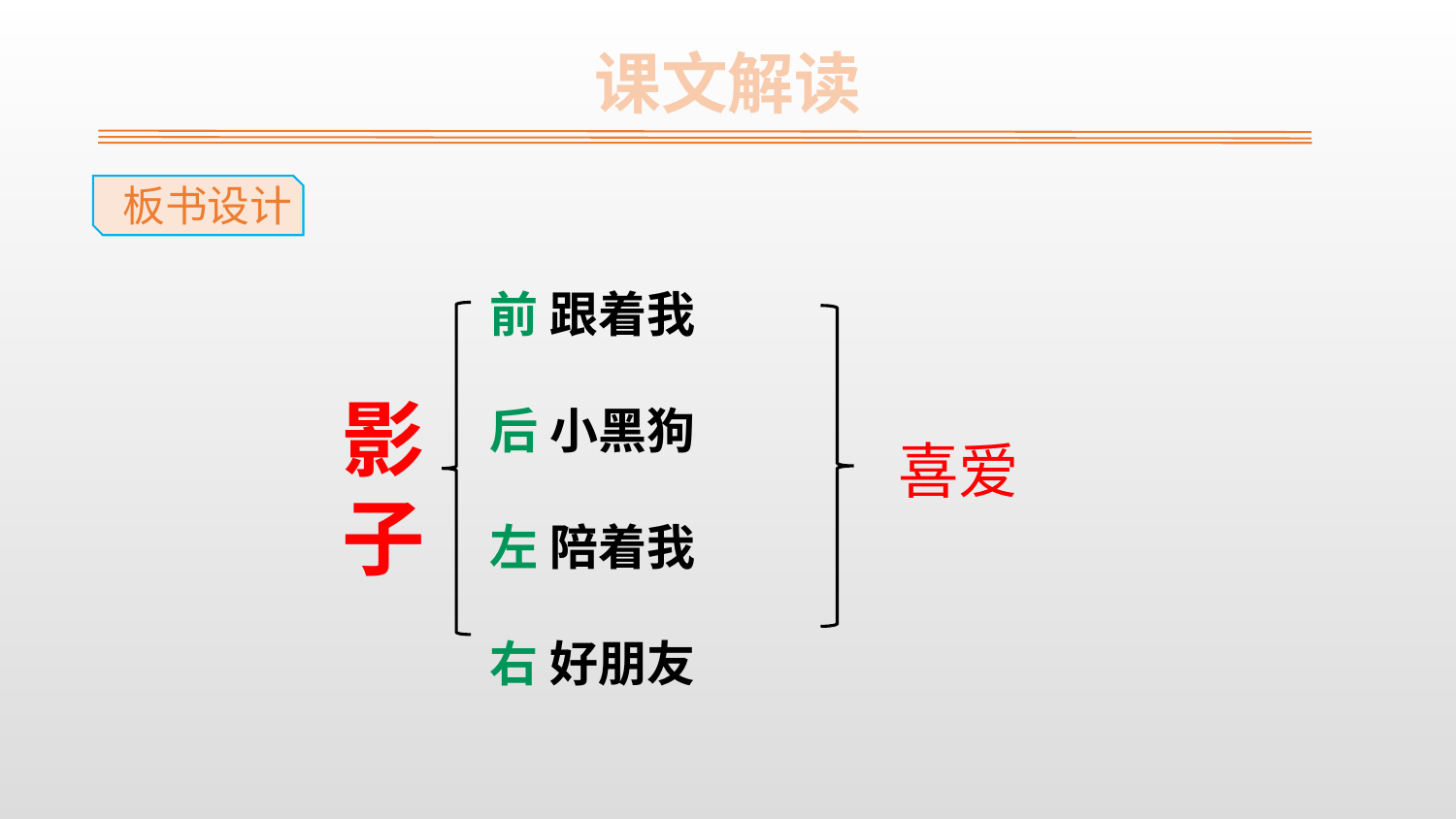

课文解读
板书设计

前 跟着我
后 小黑狗
左 陪着我
右 好朋友

影子
喜爱